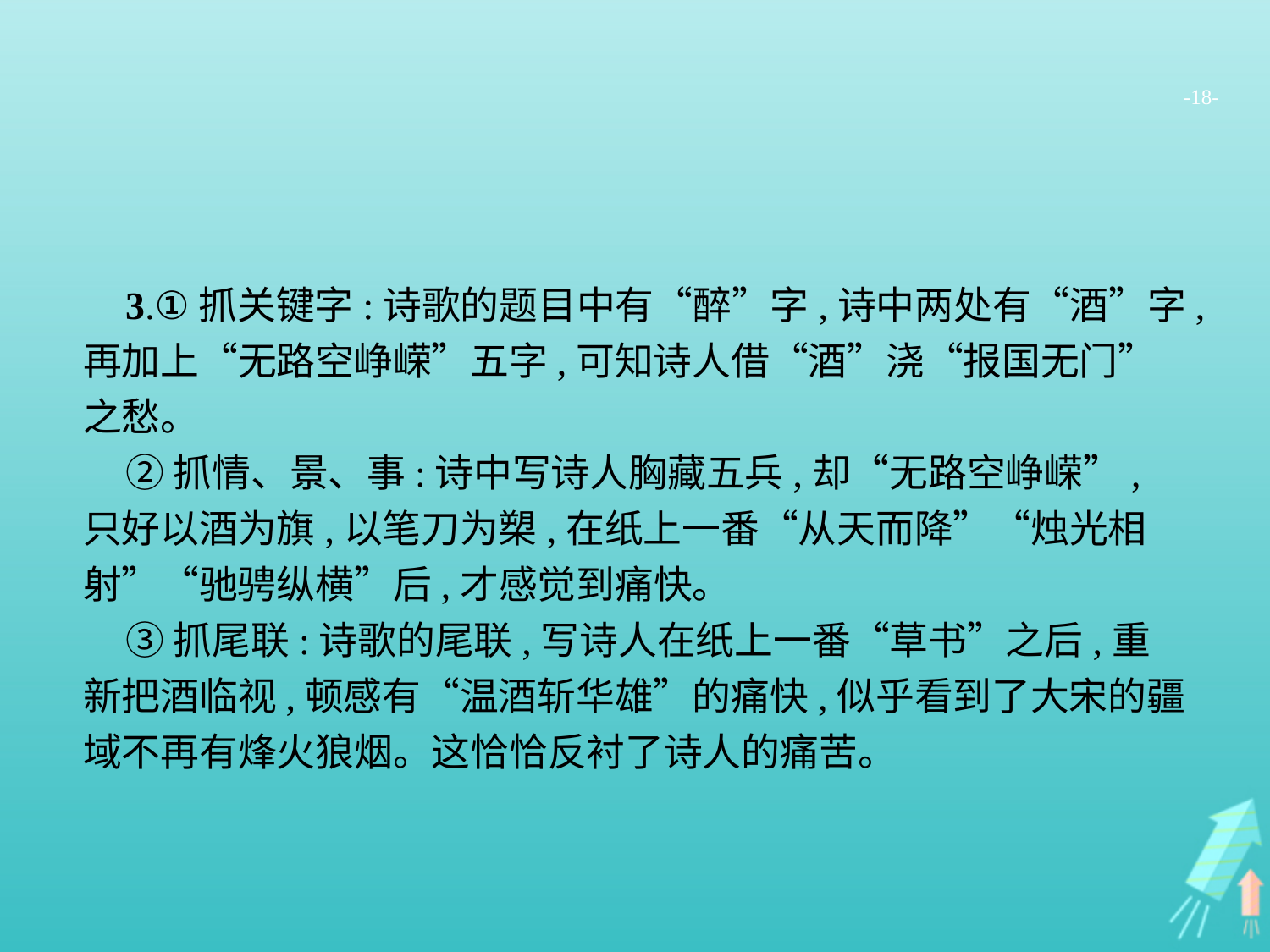

-18-
3.①抓关键字:诗歌的题目中有“醉”字,诗中两处有“酒”字,再加上“无路空峥嵘”五字,可知诗人借“酒”浇“报国无门”之愁。
②抓情、景、事:诗中写诗人胸藏五兵,却“无路空峥嵘”,只好以酒为旗,以笔刀为槊,在纸上一番“从天而降”“烛光相射”“驰骋纵横”后,才感觉到痛快。
③抓尾联:诗歌的尾联,写诗人在纸上一番“草书”之后,重新把酒临视,顿感有“温酒斩华雄”的痛快,似乎看到了大宋的疆域不再有烽火狼烟。这恰恰反衬了诗人的痛苦。